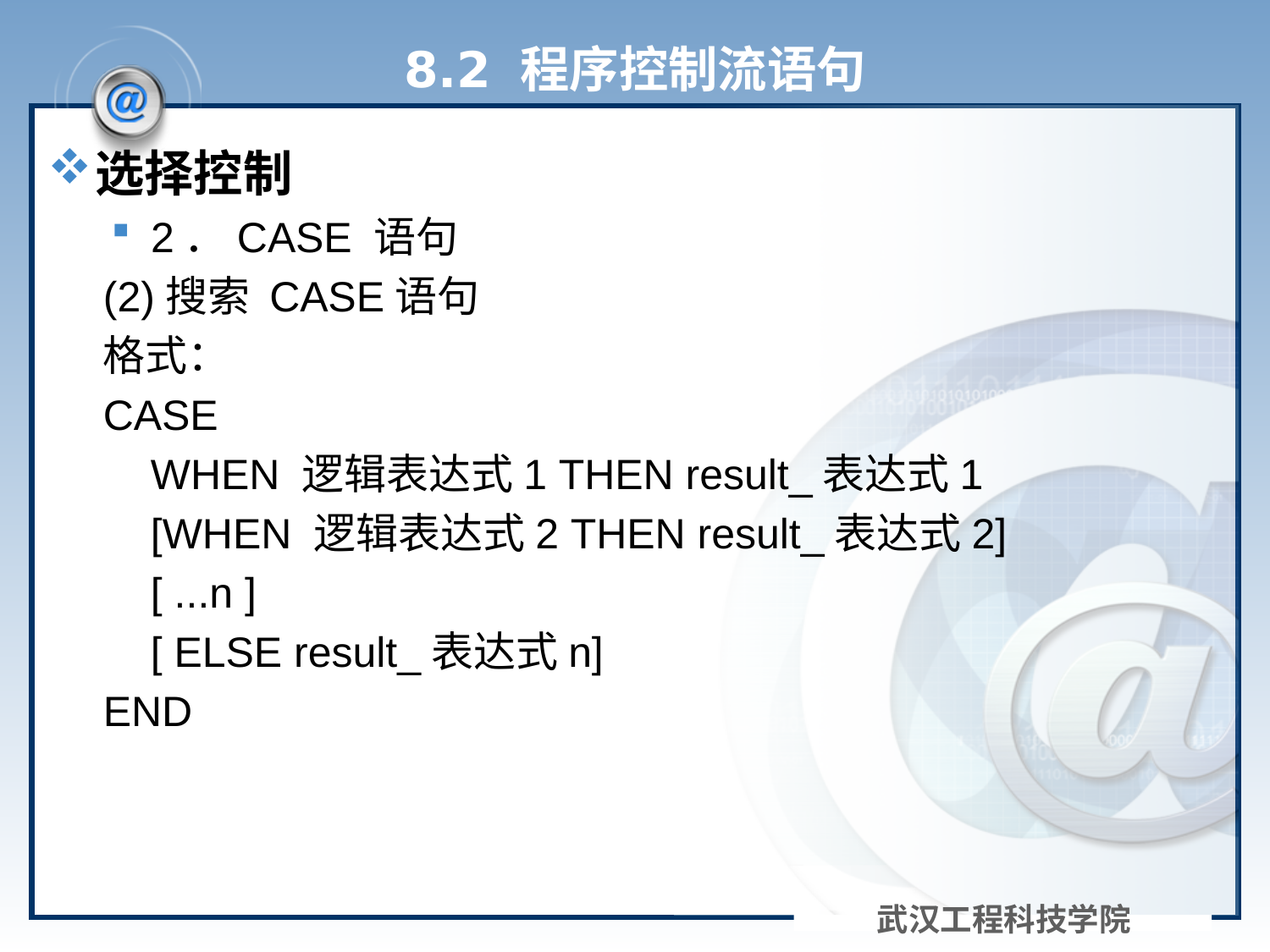

# 8.2 程序控制流语句
选择控制
2．CASE 语句
(2)搜索 CASE语句
格式：
CASE
    WHEN 逻辑表达式1 THEN result_表达式1
    [WHEN 逻辑表达式2 THEN result_表达式2]
    [ ...n ]
    [ ELSE result_表达式n]
END
武汉工程科技学院